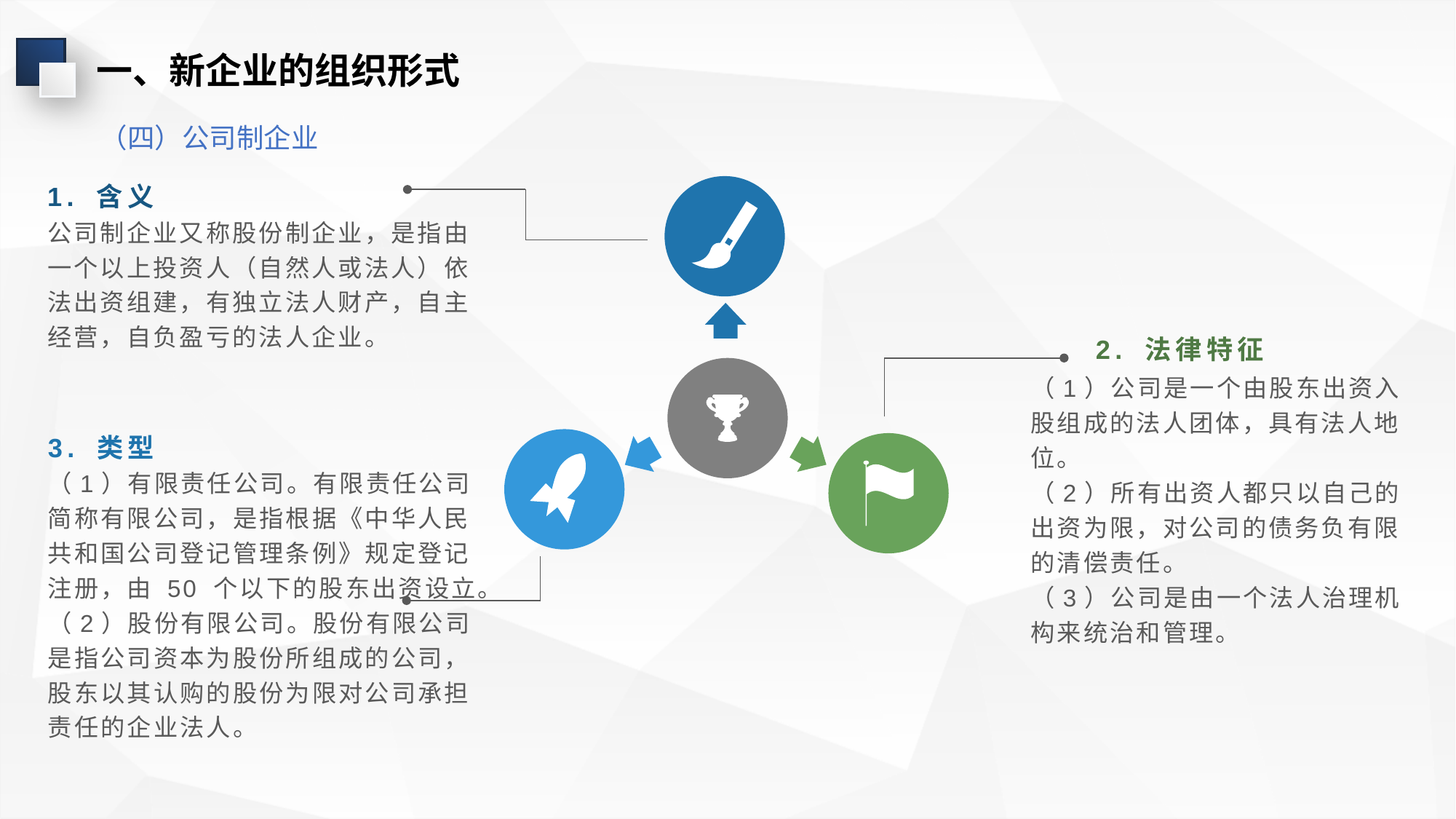

一、新企业的组织形式
（四）公司制企业
1. 含义

公司制企业又称股份制企业，是指由一个以上投资人（自然人或法人）依法出资组建，有独立法人财产，自主经营，自负盈亏的法人企业。

2. 法律特征

（1）公司是一个由股东出资入股组成的法人团体，具有法人地位。
（2）所有出资人都只以自己的出资为限，对公司的债务负有限的清偿责任。
（3）公司是由一个法人治理机构来统治和管理。

3. 类型

（1）有限责任公司。有限责任公司简称有限公司，是指根据《中华人民共和国公司登记管理条例》规定登记注册，由 50 个以下的股东出资设立。
（2）股份有限公司。股份有限公司是指公司资本为股份所组成的公司，股东以其认购的股份为限对公司承担责任的企业法人。